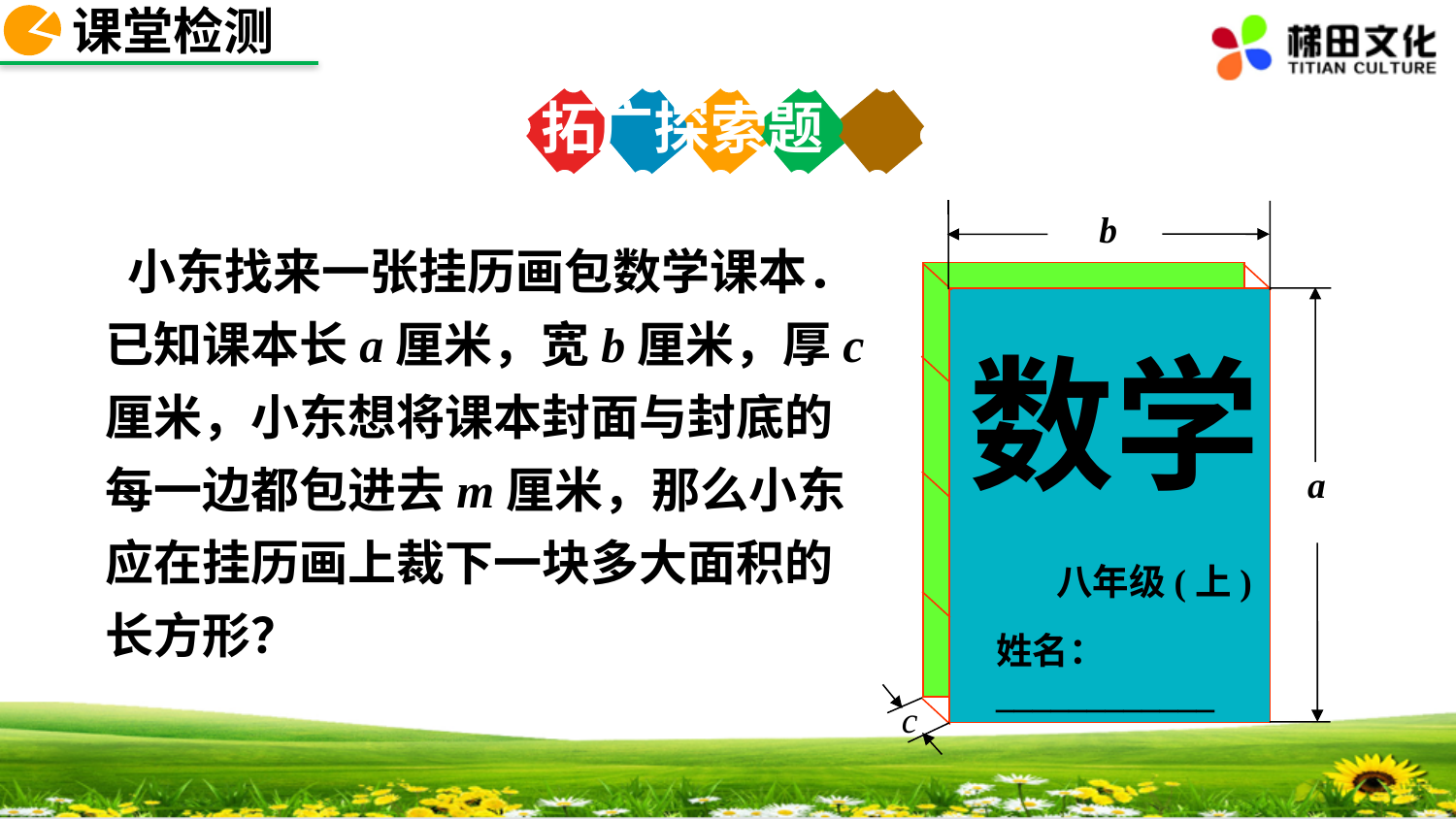

课堂检测

拓广探索题

b

八年级(上)
姓名：____________
数学

a

c

 小东找来一张挂历画包数学课本．已知课本长a厘米，宽b厘米，厚c厘米，小东想将课本封面与封底的每一边都包进去m厘米，那么小东应在挂历画上裁下一块多大面积的长方形？